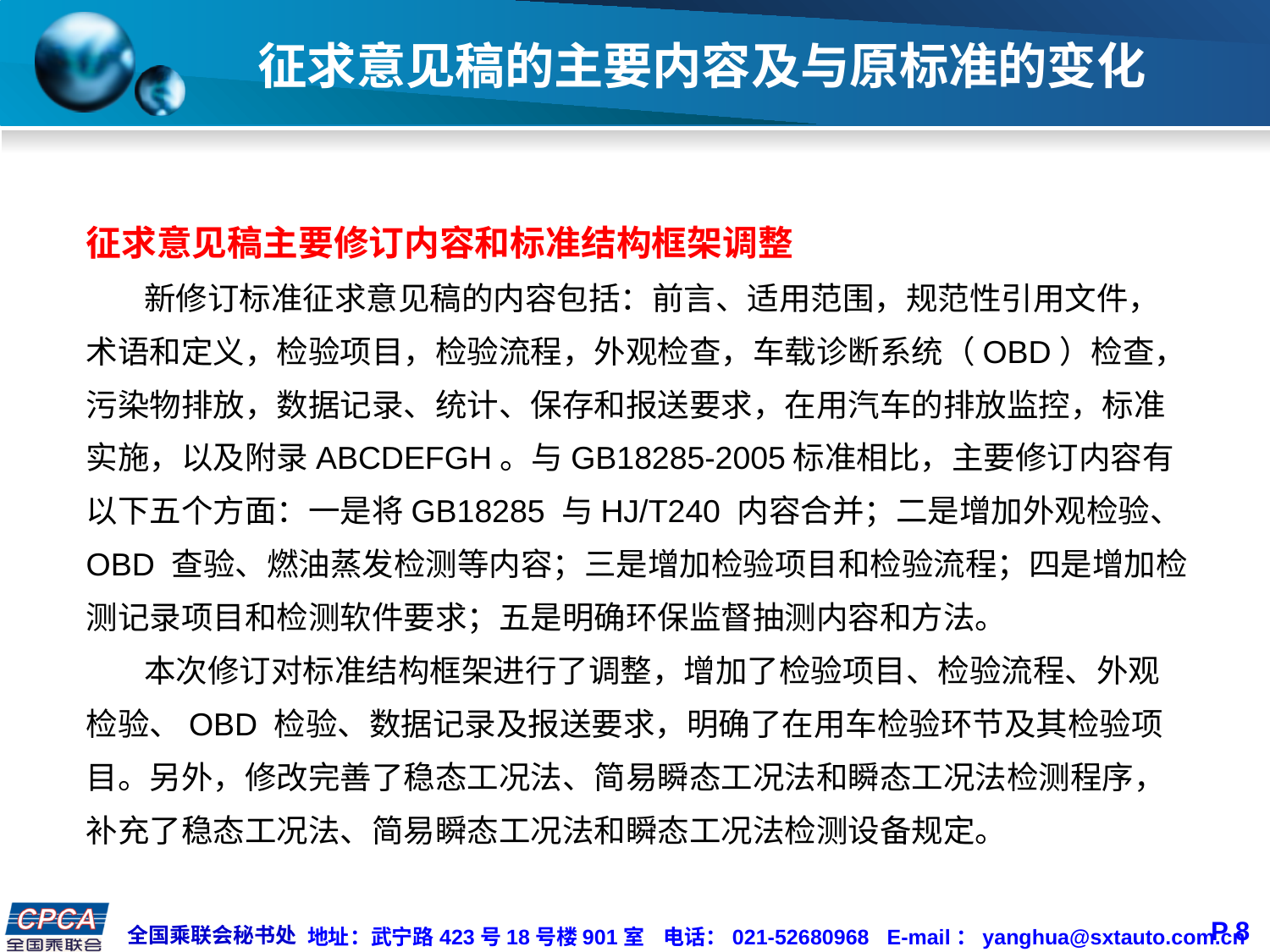

# 征求意见稿的主要内容及与原标准的变化
征求意见稿主要修订内容和标准结构框架调整
       新修订标准征求意见稿的内容包括：前言、适用范围，规范性引用文件，术语和定义，检验项目，检验流程，外观检查，车载诊断系统（OBD）检查，污染物排放，数据记录、统计、保存和报送要求，在用汽车的排放监控，标准实施，以及附录ABCDEFGH。与GB18285-2005标准相比，主要修订内容有以下五个方面：一是将GB18285 与HJ/T240 内容合并；二是增加外观检验、OBD 查验、燃油蒸发检测等内容；三是增加检验项目和检验流程；四是增加检测记录项目和检测软件要求；五是明确环保监督抽测内容和方法。
       本次修订对标准结构框架进行了调整，增加了检验项目、检验流程、外观检验、OBD 检验、数据记录及报送要求，明确了在用车检验环节及其检验项目。另外，修改完善了稳态工况法、简易瞬态工况法和瞬态工况法检测程序，补充了稳态工况法、简易瞬态工况法和瞬态工况法检测设备规定。